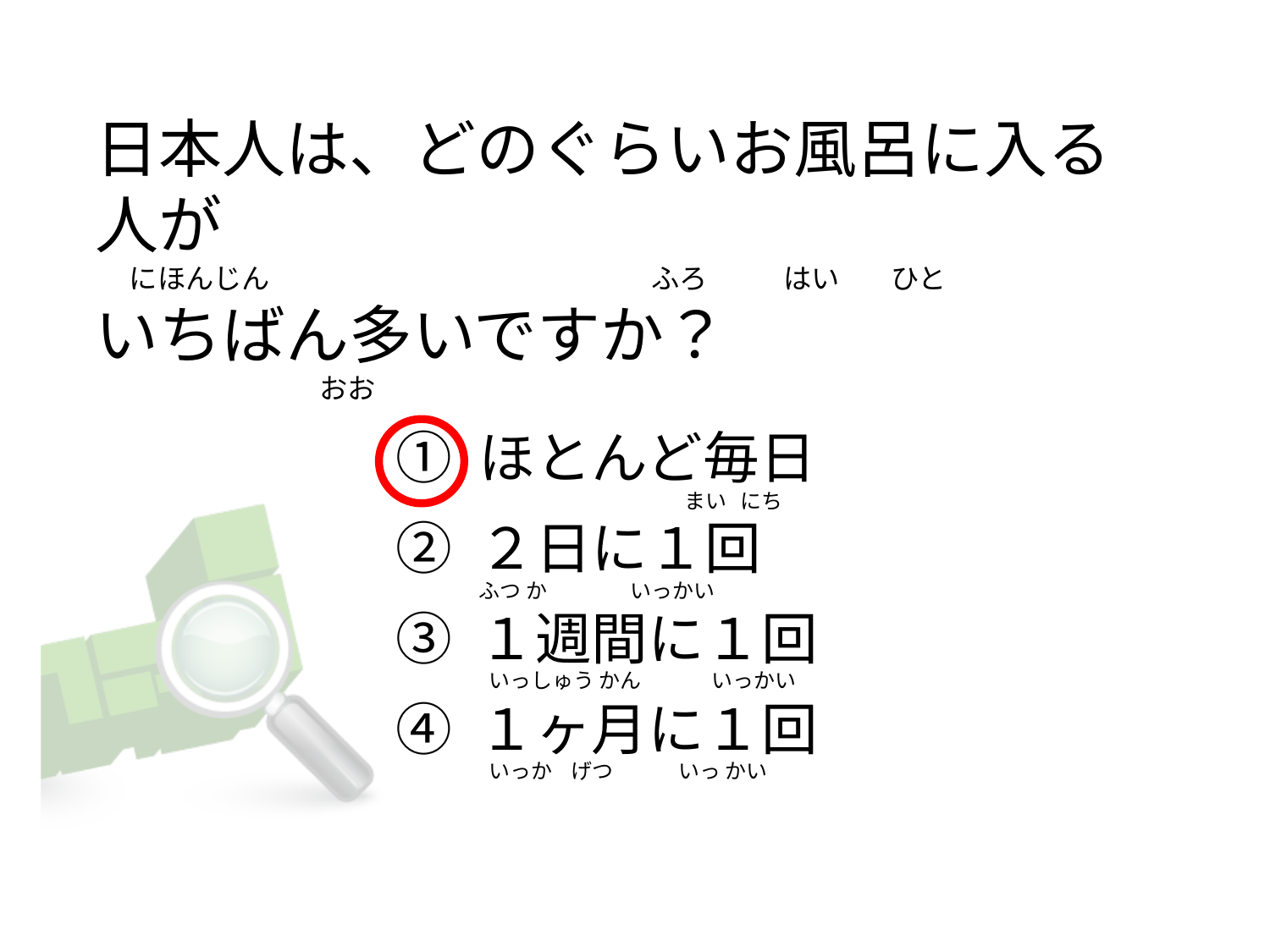

# 日本人は、どのぐらいお風呂に入る人が 　 にほんじん                                                            ふろ            はい        ひと いちばん多いですか？                      　　　 おお
① ほとんど毎日
② ２日に１回
③ １週間に１回
④ １ヶ月に１回

                                           まい   にち
ふつ か                  いっかい
 いっしゅう かん               いっかい
 いっか    げつ              いっ かい